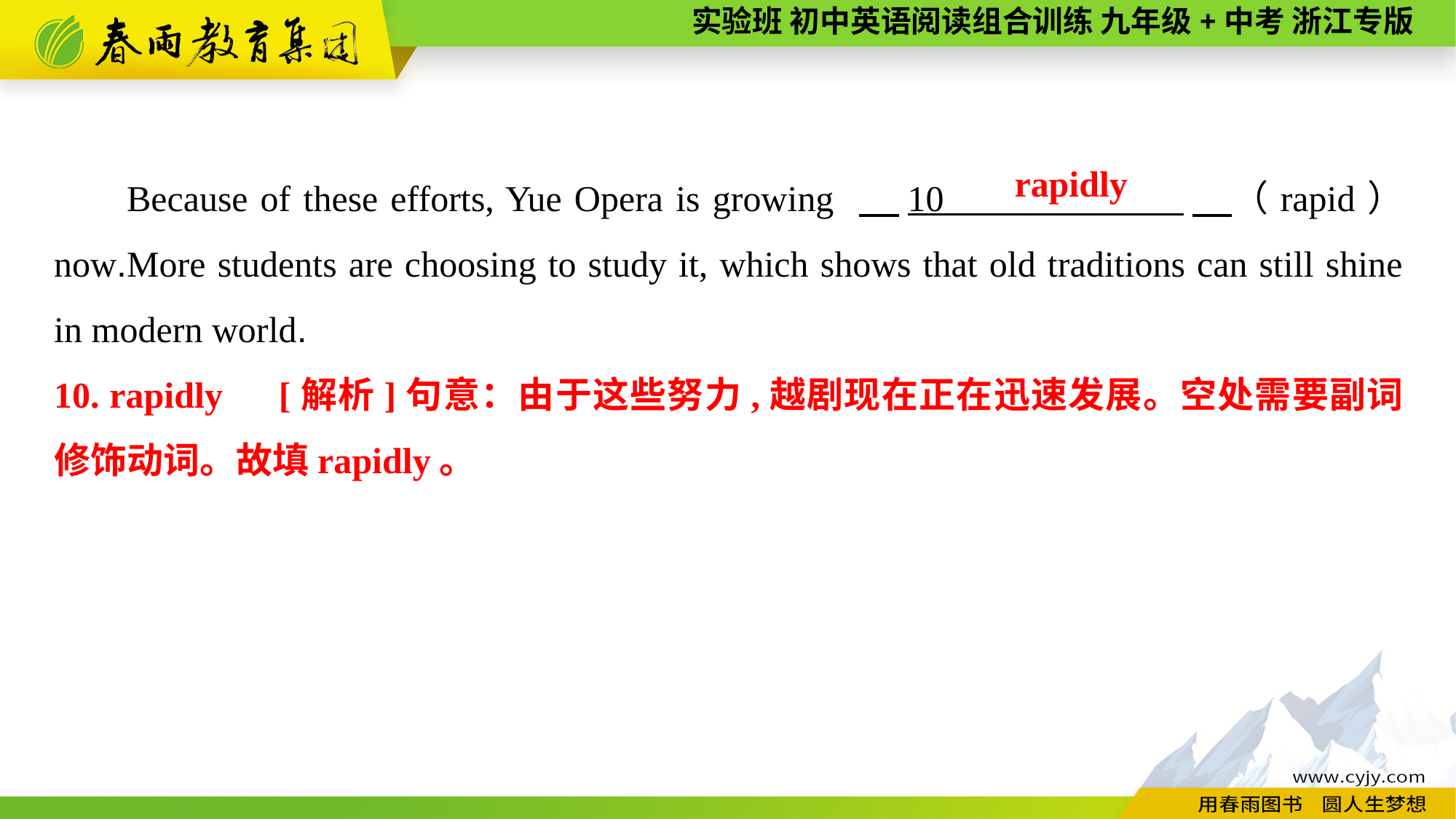

Because of these efforts, Yue Opera is growing 　10                   　（rapid） now.More students are choosing to study it, which shows that old traditions can still shine in modern world.
10. rapidly　[解析]句意：由于这些努力,越剧现在正在迅速发展。空处需要副词修饰动词。故填rapidly。
rapidly